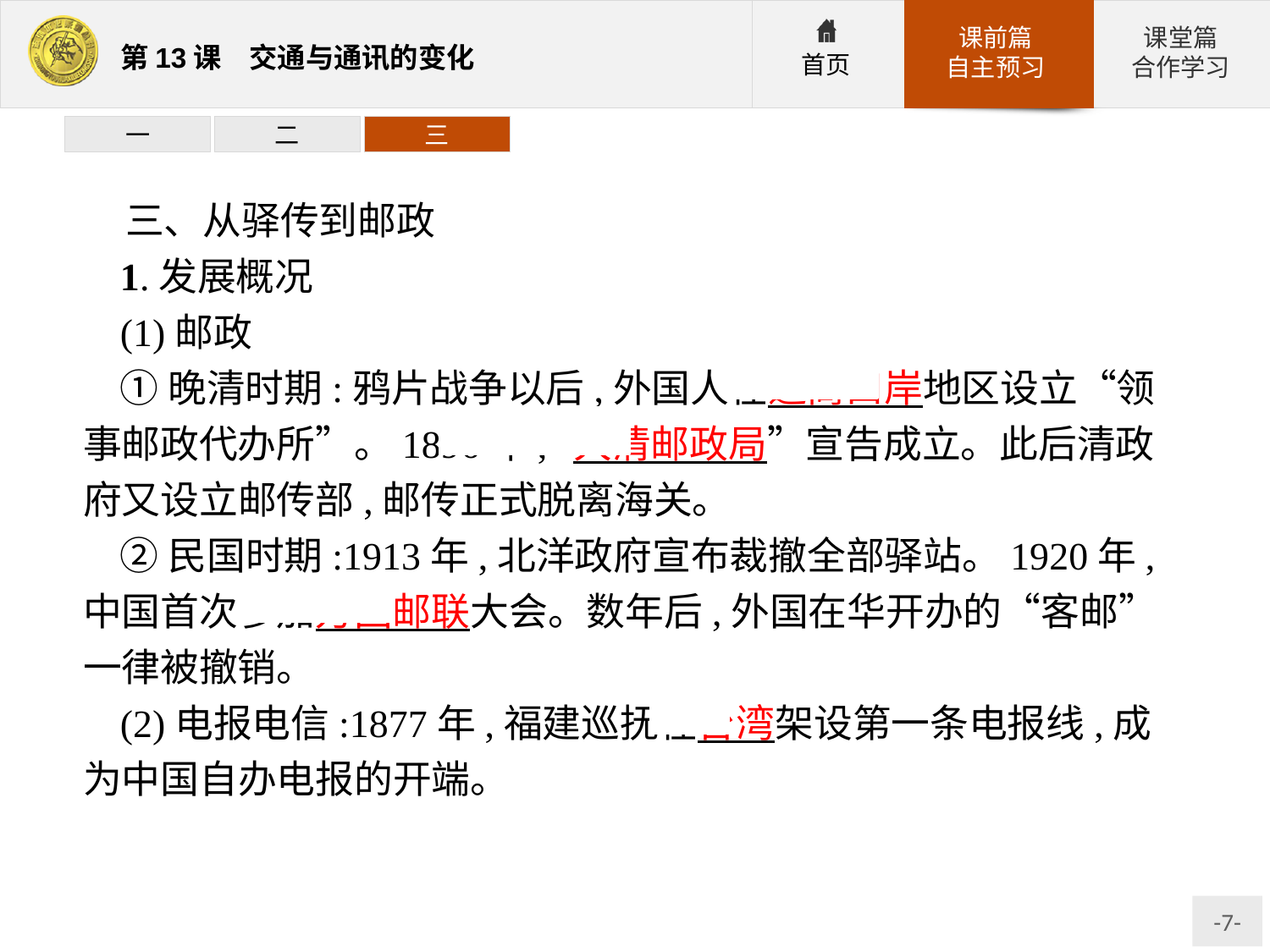

一
二
三
三、从驿传到邮政
1.发展概况
(1)邮政
①晚清时期:鸦片战争以后,外国人在通商口岸地区设立“领事邮政代办所”。1896年,“大清邮政局”宣告成立。此后清政府又设立邮传部,邮传正式脱离海关。
②民国时期:1913年,北洋政府宣布裁撤全部驿站。1920年,中国首次参加万国邮联大会。数年后,外国在华开办的“客邮”一律被撤销。
(2)电报电信:1877年,福建巡抚在台湾架设第一条电报线,成为中国自办电报的开端。